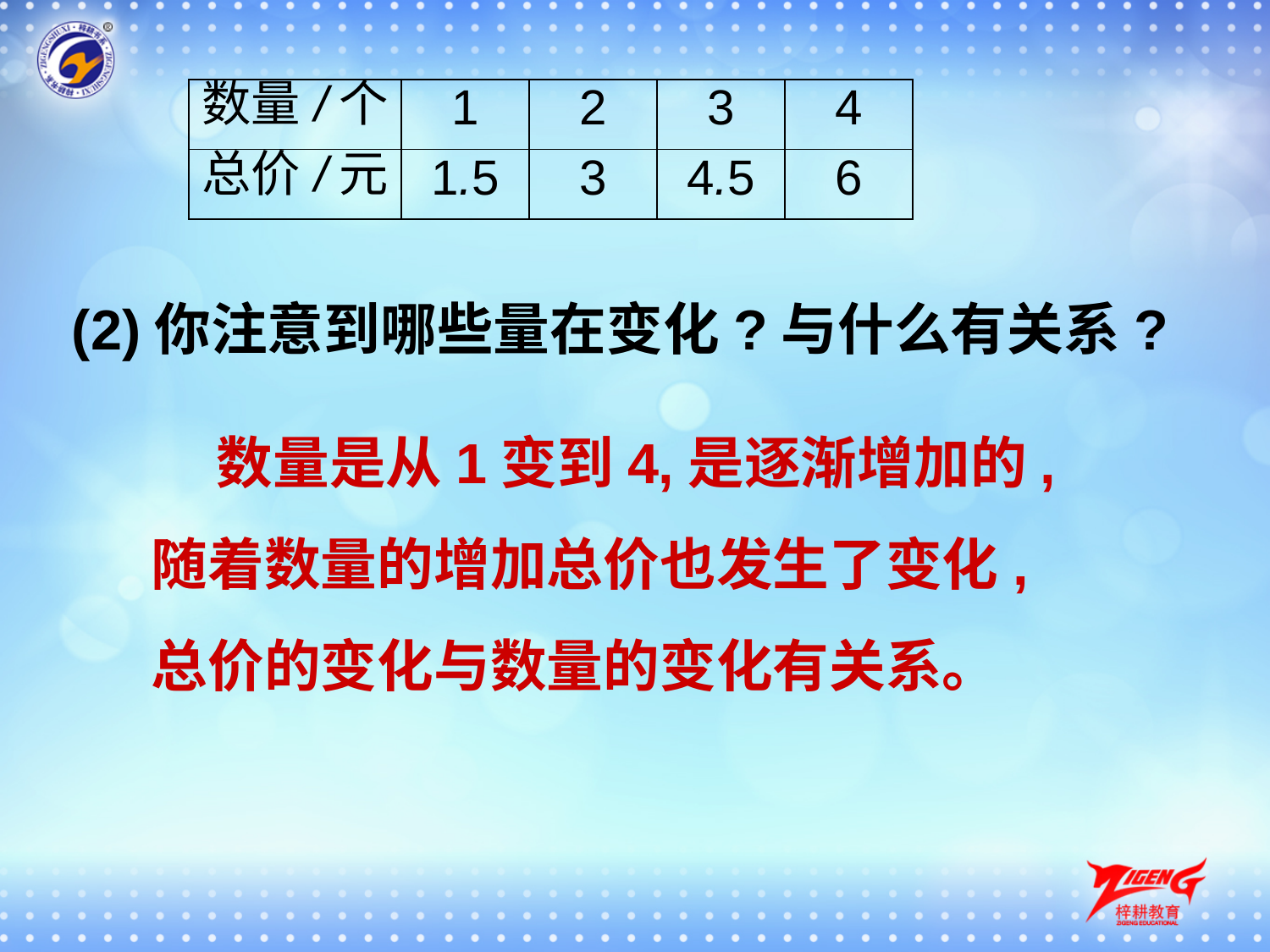

| 数量/个 | 1 | 2 | 3 | 4 |
| --- | --- | --- | --- | --- |
| 总价/元 | 1.5 | 3 | 4.5 | 6 |
(2)你注意到哪些量在变化?与什么有关系?
    数量是从1变到4,是逐渐增加的,随着数量的增加总价也发生了变化,总价的变化与数量的变化有关系。